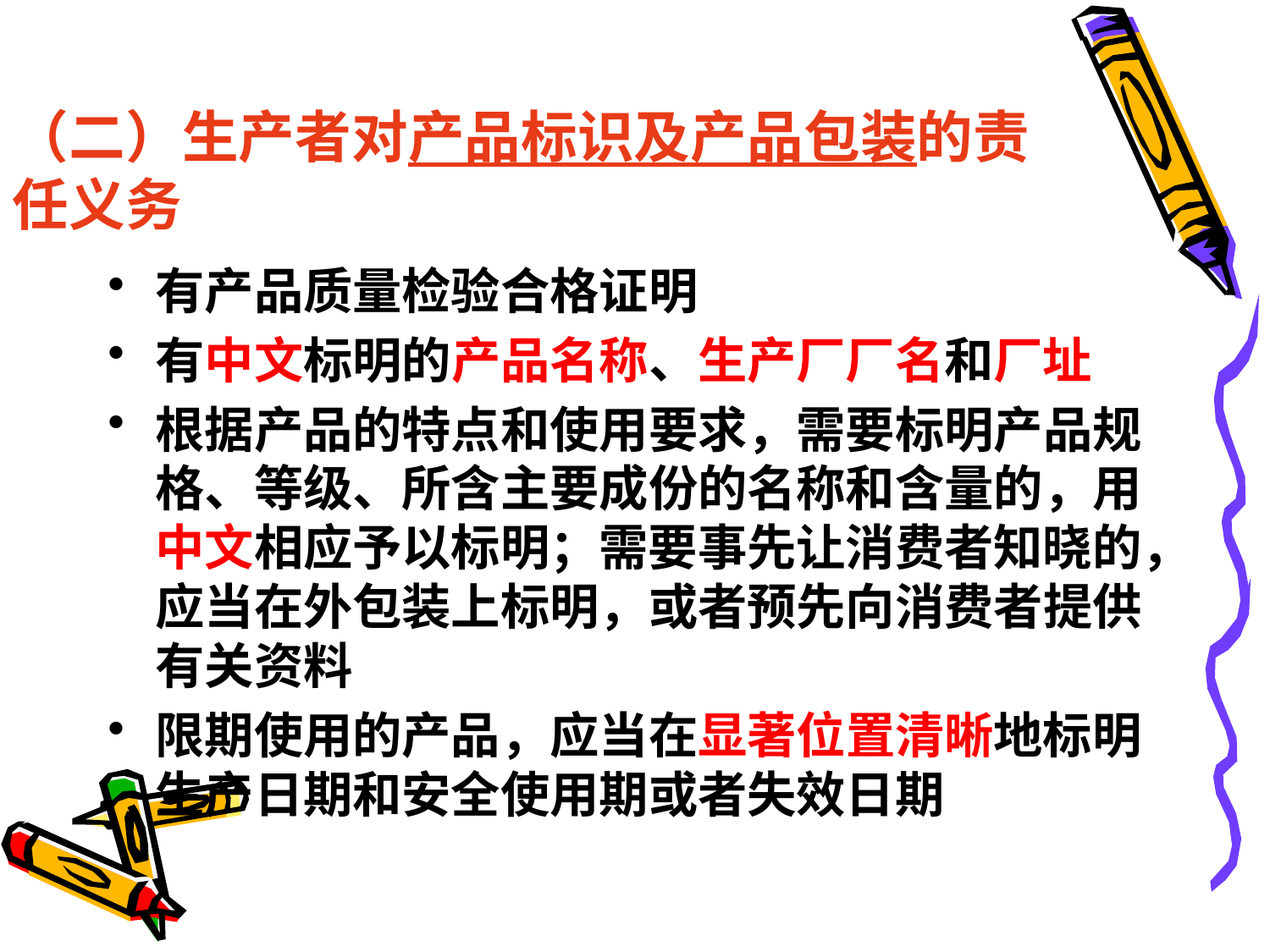

# （二）生产者对产品标识及产品包装的责任义务
有产品质量检验合格证明
有中文标明的产品名称、生产厂厂名和厂址
根据产品的特点和使用要求，需要标明产品规格、等级、所含主要成份的名称和含量的，用中文相应予以标明；需要事先让消费者知晓的，应当在外包装上标明，或者预先向消费者提供有关资料
限期使用的产品，应当在显著位置清晰地标明生产日期和安全使用期或者失效日期